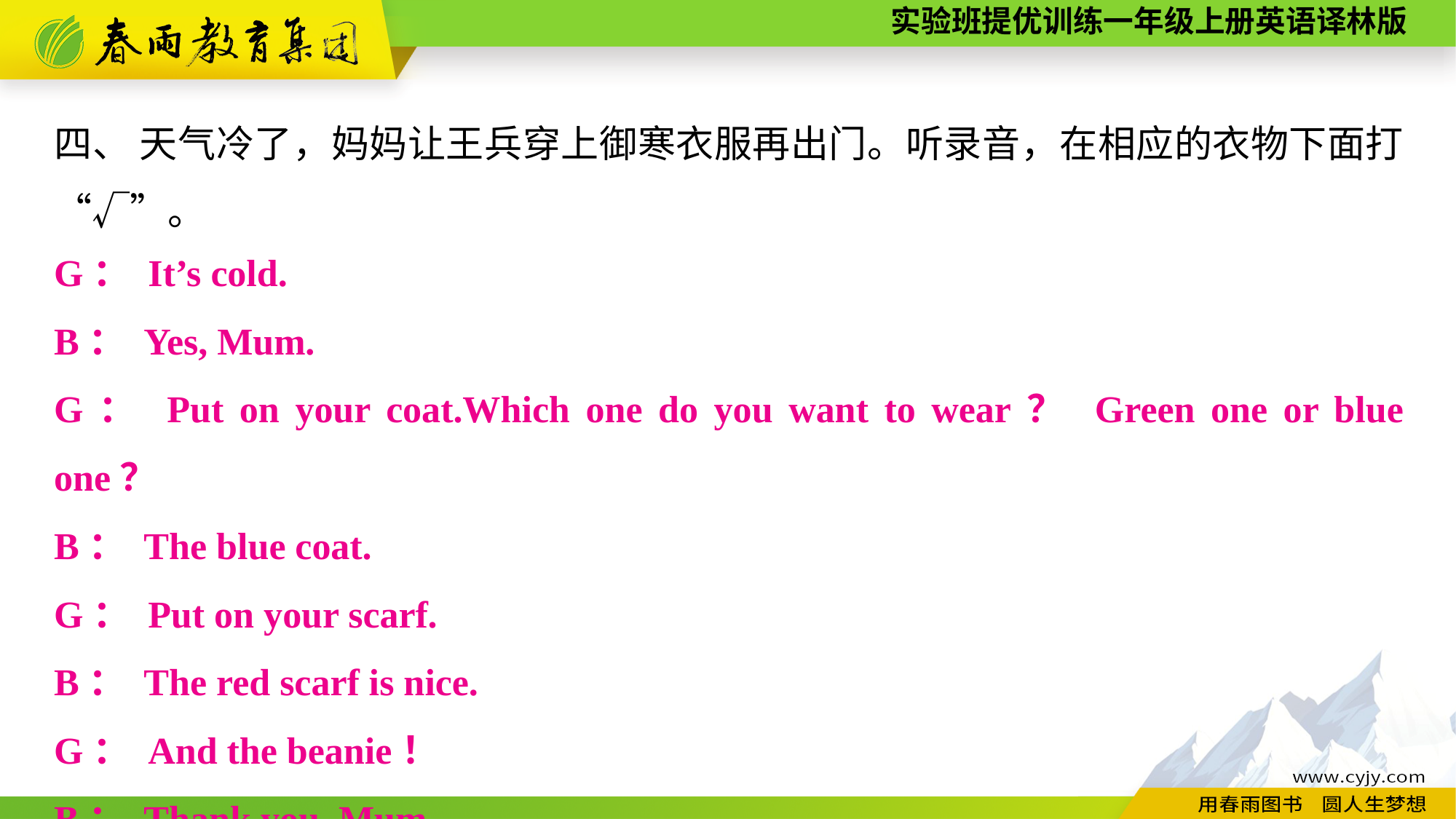

四、 天气冷了，妈妈让王兵穿上御寒衣服再出门。听录音，在相应的衣物下面打“√”。
G： It’s cold.
B： Yes, Mum.
G： Put on your coat.Which one do you want to wear？ Green one or blue one？
B： The blue coat.
G： Put on your scarf.
B： The red scarf is nice.
G： And the beanie！
B： Thank you, Mum.